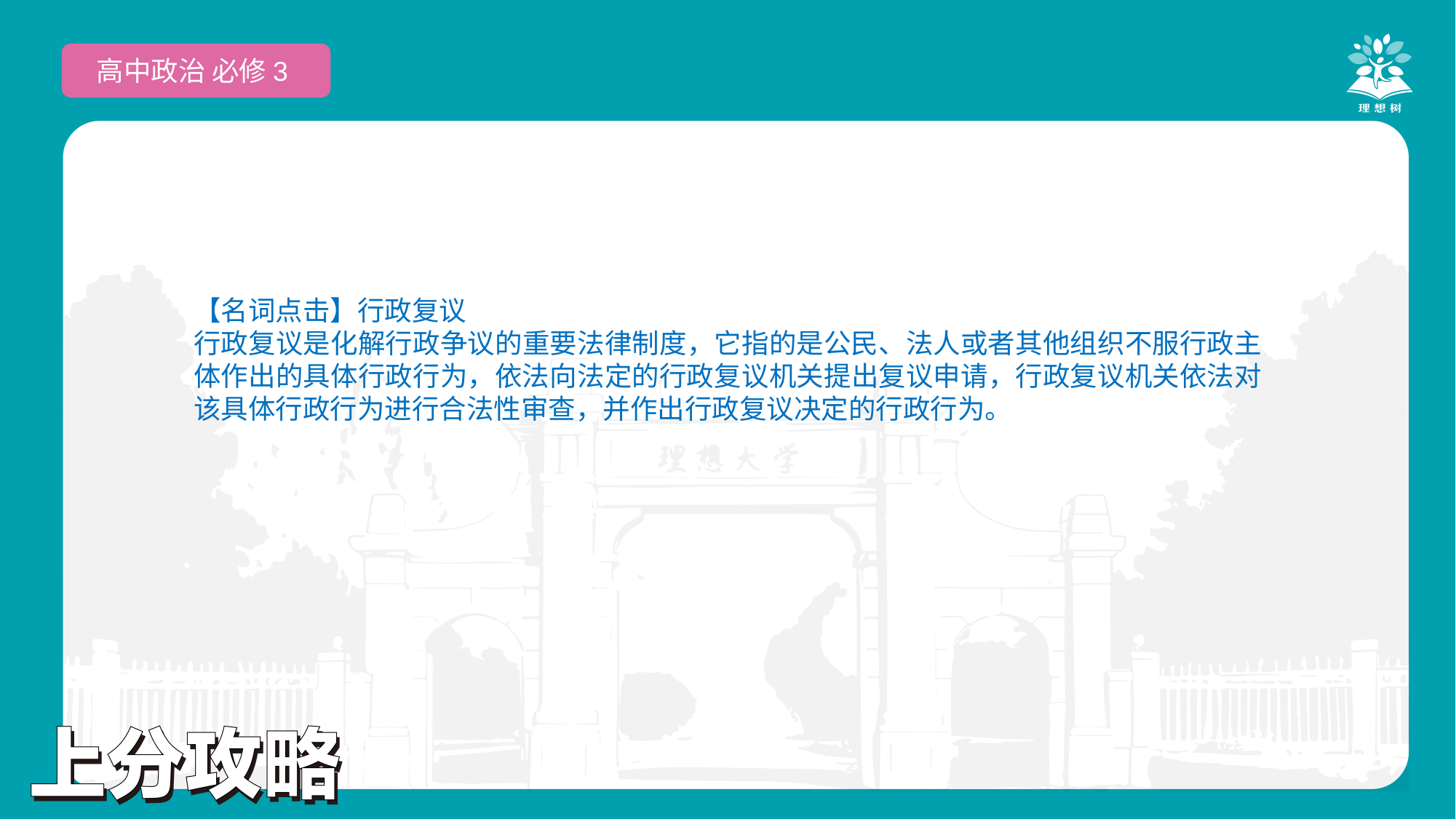

高中政治 必修3
【名词点击】行政复议
行政复议是化解行政争议的重要法律制度，它指的是公民、法人或者其他组织不服行政主体作出的具体行政行为，依法向法定的行政复议机关提出复议申请，行政复议机关依法对该具体行政行为进行合法性审查，并作出行政复议决定的行政行为。